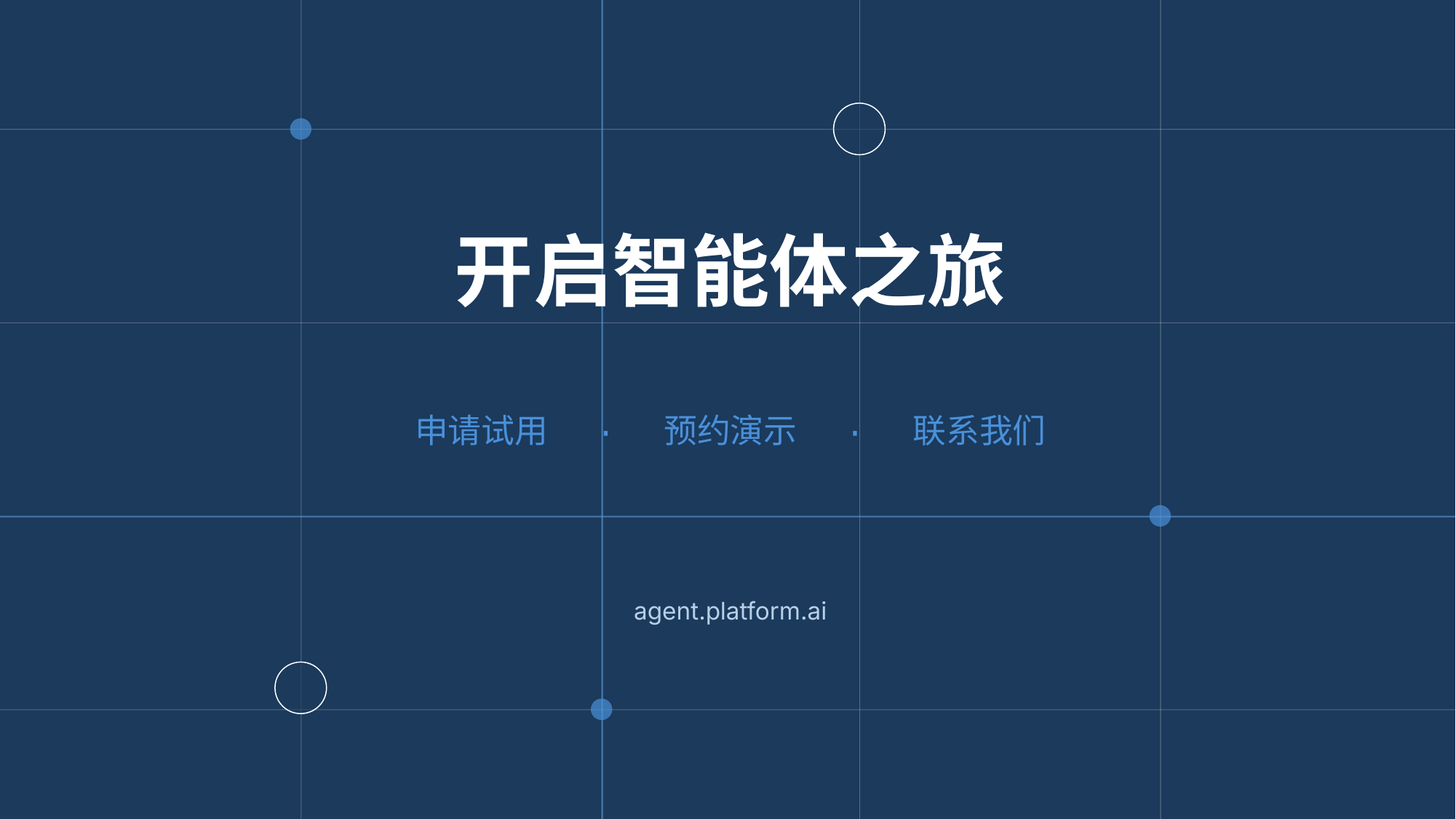

开启智能体之旅

申请试用  ·  预约演示  ·  联系我们

agent.platform.ai